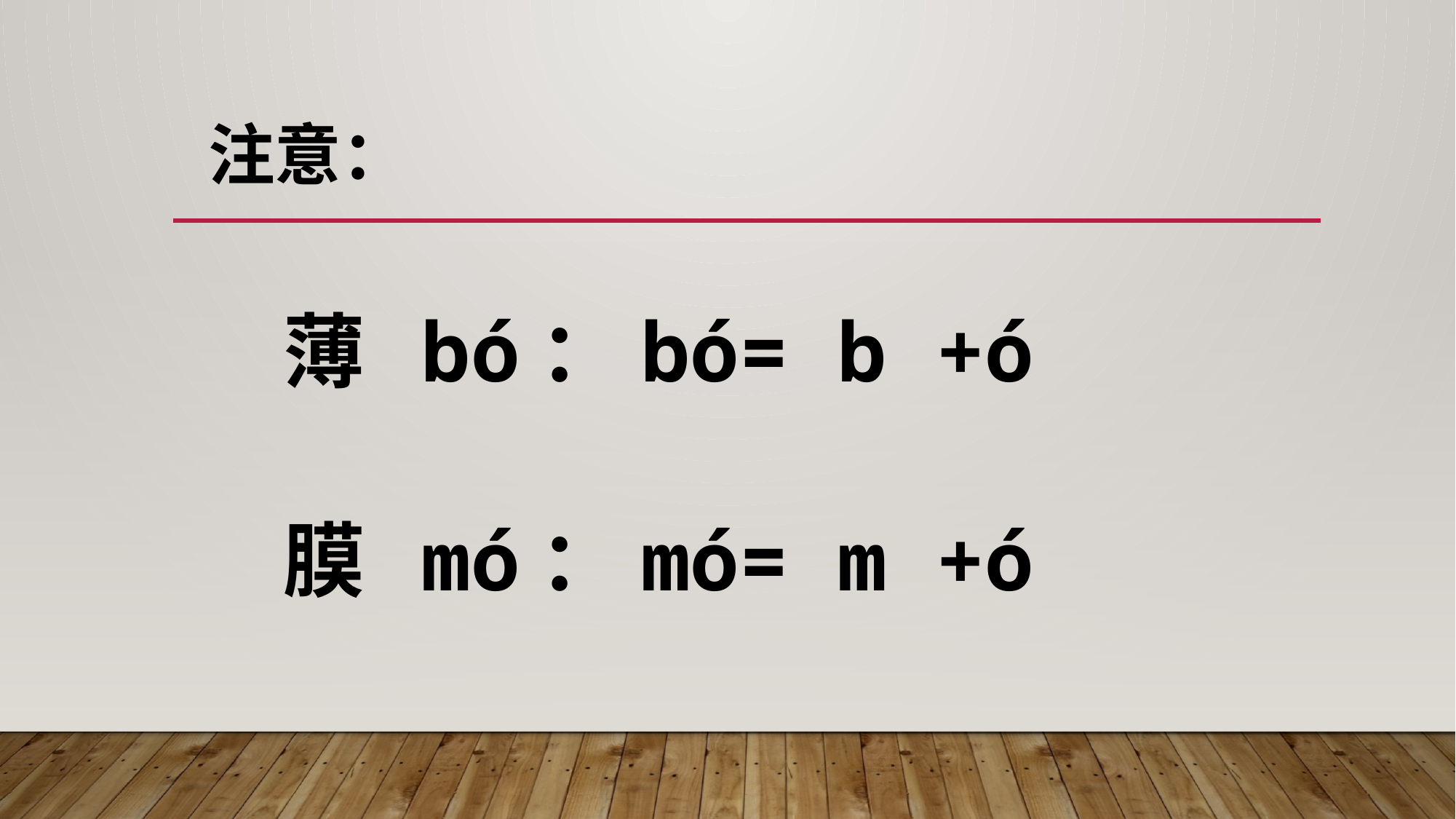

# 注意：
薄  bó：bó= b +ó

膜  mó：mó= m +ó